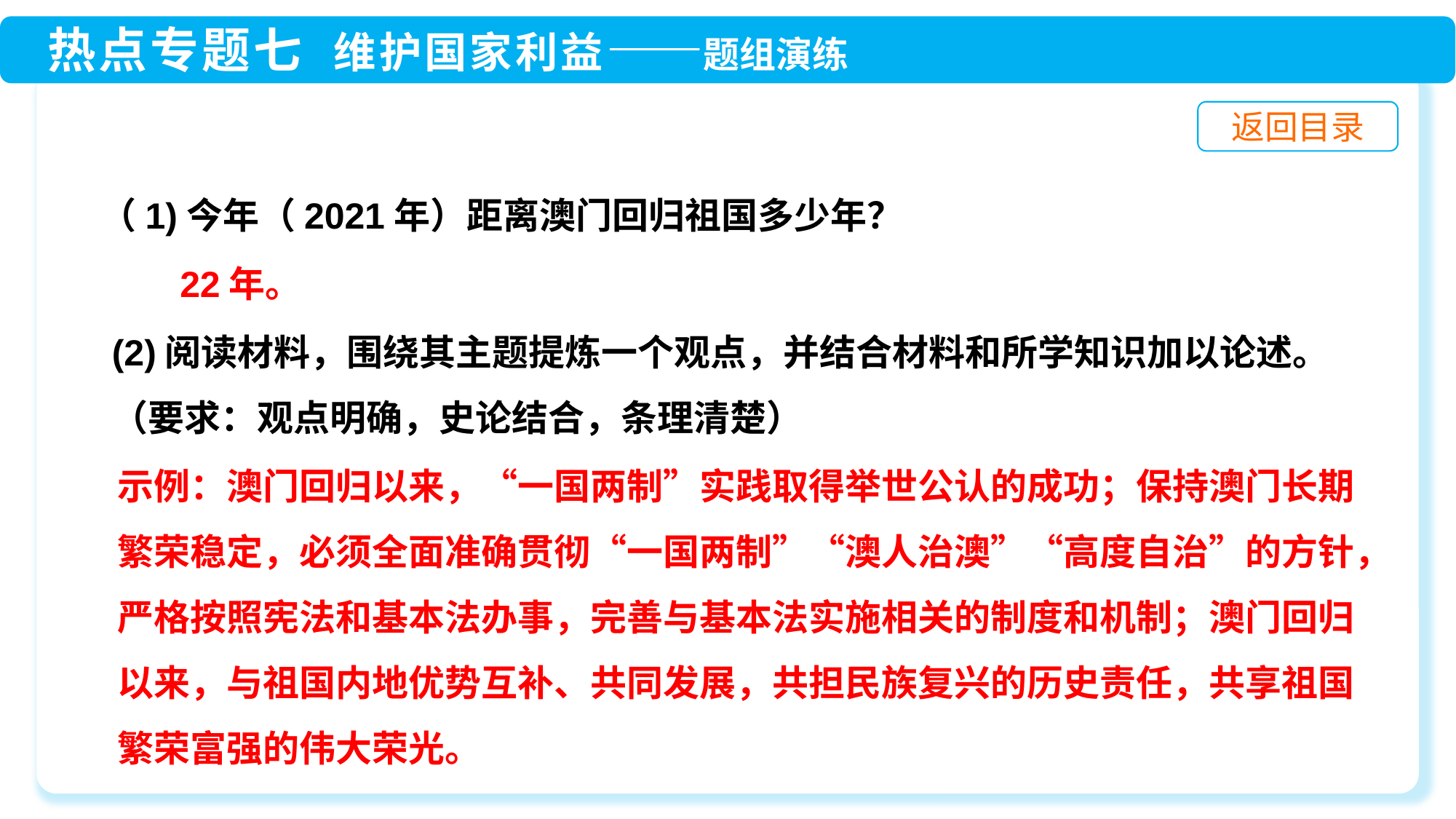

（1)今年（2021年）距离澳门回归祖国多少年？
22年。
(2)阅读材料，围绕其主题提炼一个观点，并结合材料和所学知识加以论述。（要求：观点明确，史论结合，条理清楚）
示例：澳门回归以来，“一国两制”实践取得举世公认的成功；保持澳门长期繁荣稳定，必须全面准确贯彻“一国两制”“澳人治澳”“高度自治”的方针，严格按照宪法和基本法办事，完善与基本法实施相关的制度和机制；澳门回归以来，与祖国内地优势互补、共同发展，共担民族复兴的历史责任，共享祖国繁荣富强的伟大荣光。